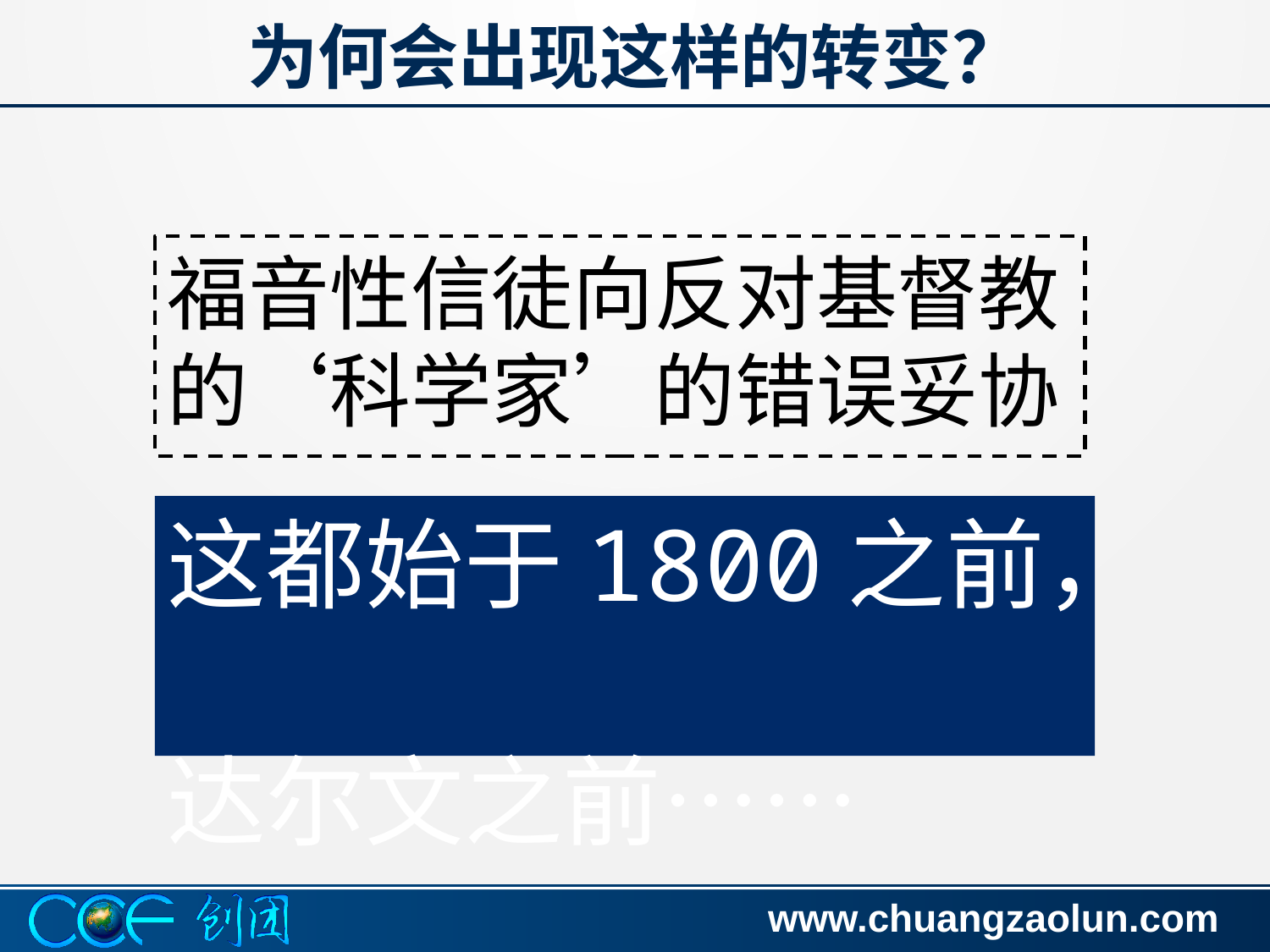

# 为何会出现这样的转变？
福音性信徒向反对基督教的‘科学家’的错误妥协
这都始于1800之前，
达尔文之前……